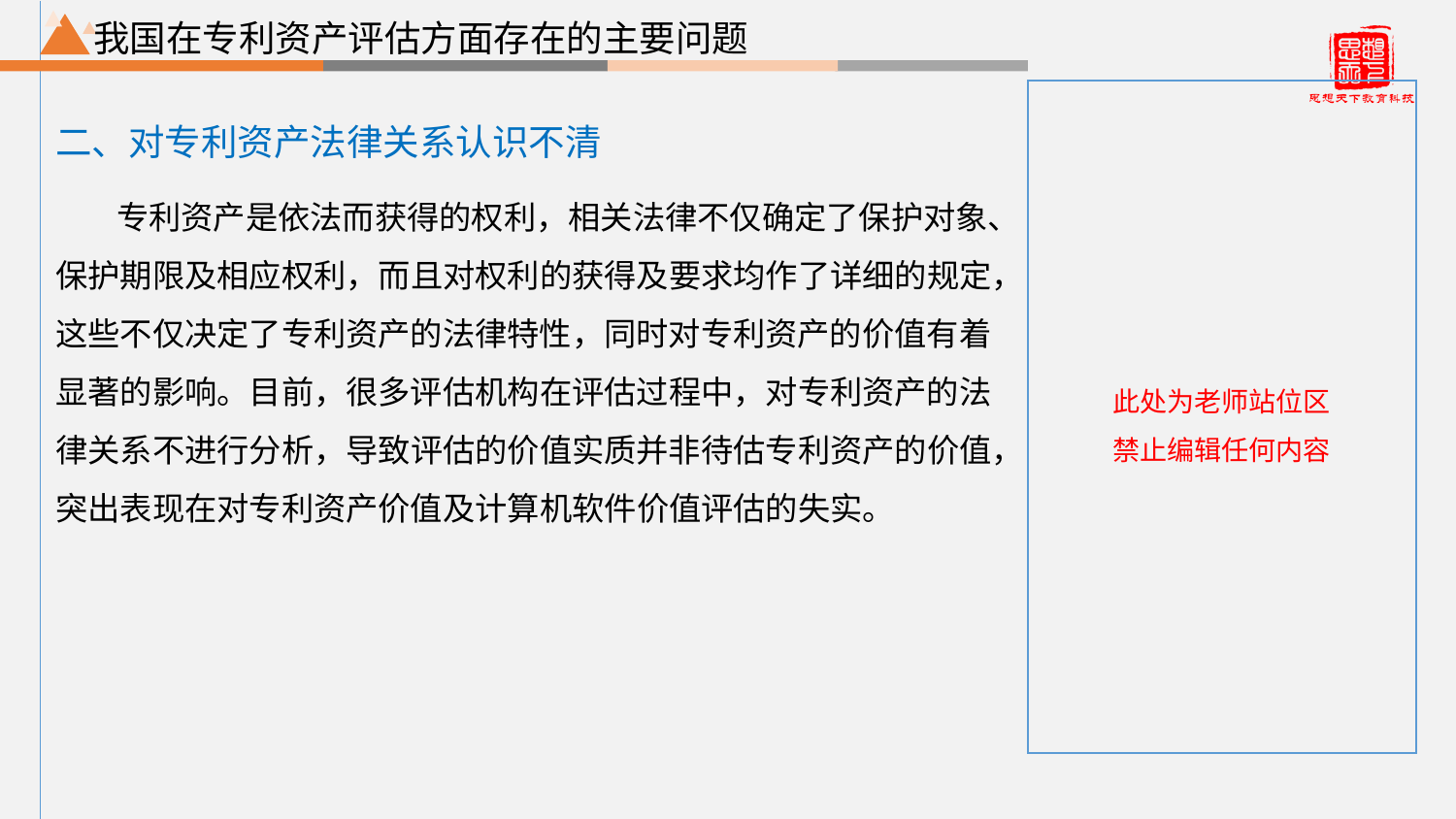

根据实际情况添加不同层级标题
# 我国在专利资产评估方面存在的主要问题
二、对专利资产法律关系认识不清
专利资产是依法而获得的权利，相关法律不仅确定了保护对象、保护期限及相应权利，而且对权利的获得及要求均作了详细的规定，这些不仅决定了专利资产的法律特性，同时对专利资产的价值有着显著的影响。目前，很多评估机构在评估过程中，对专利资产的法律关系不进行分析，导致评估的价值实质并非待估专利资产的价值，突出表现在对专利资产价值及计算机软件价值评估的失实。
134